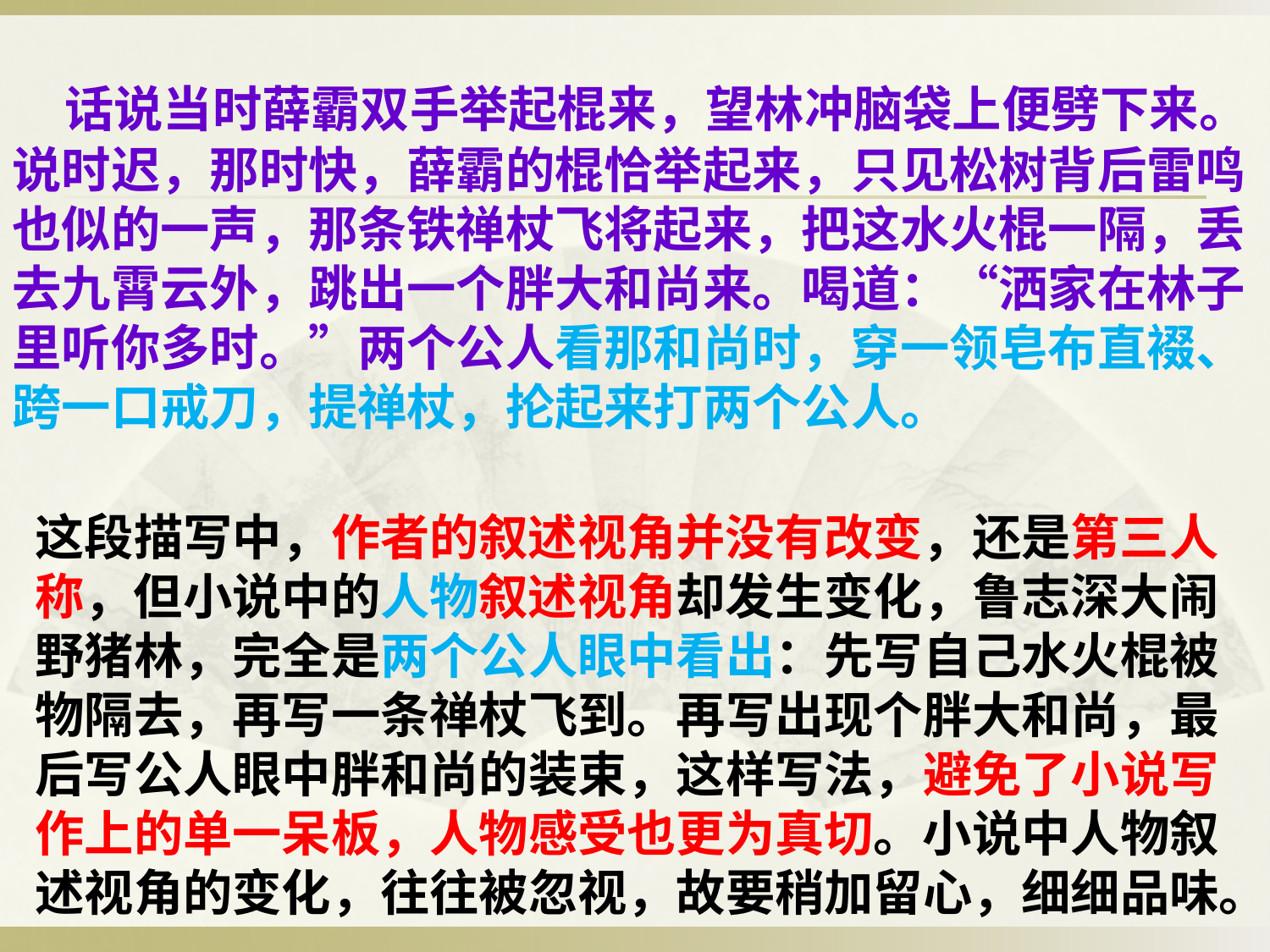

# 话说当时薛霸双手举起棍来，望林冲脑袋上便劈下来。说时迟，那时快，薛霸的棍恰举起来，只见松树背后雷鸣也似的一声，那条铁禅杖飞将起来，把这水火棍一隔，丢去九霄云外，跳出一个胖大和尚来。喝道：“洒家在林子里听你多时。”两个公人看那和尚时，穿一领皂布直裰、跨一口戒刀，提禅杖，抡起来打两个公人。
这段描写中，作者的叙述视角并没有改变，还是第三人称，但小说中的人物叙述视角却发生变化，鲁志深大闹野猪林，完全是两个公人眼中看出：先写自己水火棍被物隔去，再写一条禅杖飞到。再写出现个胖大和尚，最后写公人眼中胖和尚的装束，这样写法，避免了小说写作上的单一呆板，人物感受也更为真切。小说中人物叙述视角的变化，往往被忽视，故要稍加留心，细细品味。